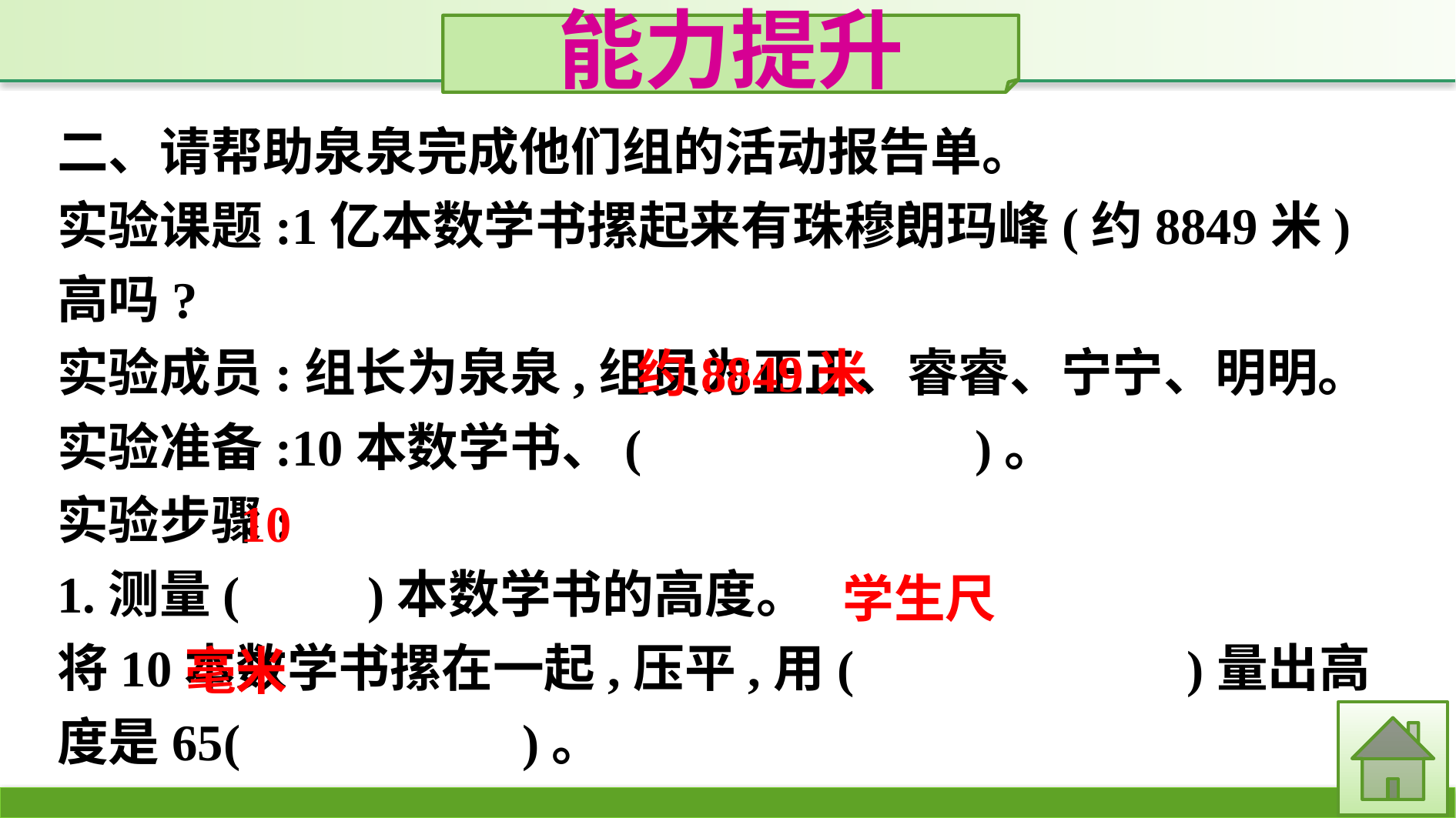

能力提升
二、请帮助泉泉完成他们组的活动报告单。
实验课题:1亿本数学书摞起来有珠穆朗玛峰(约8849米)高吗?
实验成员:组长为泉泉,组员为正正、睿睿、宁宁、明明。
实验准备:10本数学书、(　　　　　　)。
实验步骤:
1.测量(　　)本数学书的高度。
将10本数学书摞在一起,压平,用(　　　　　　)量出高度是65(　　　　　)。
约8849米
10
学生尺
毫米